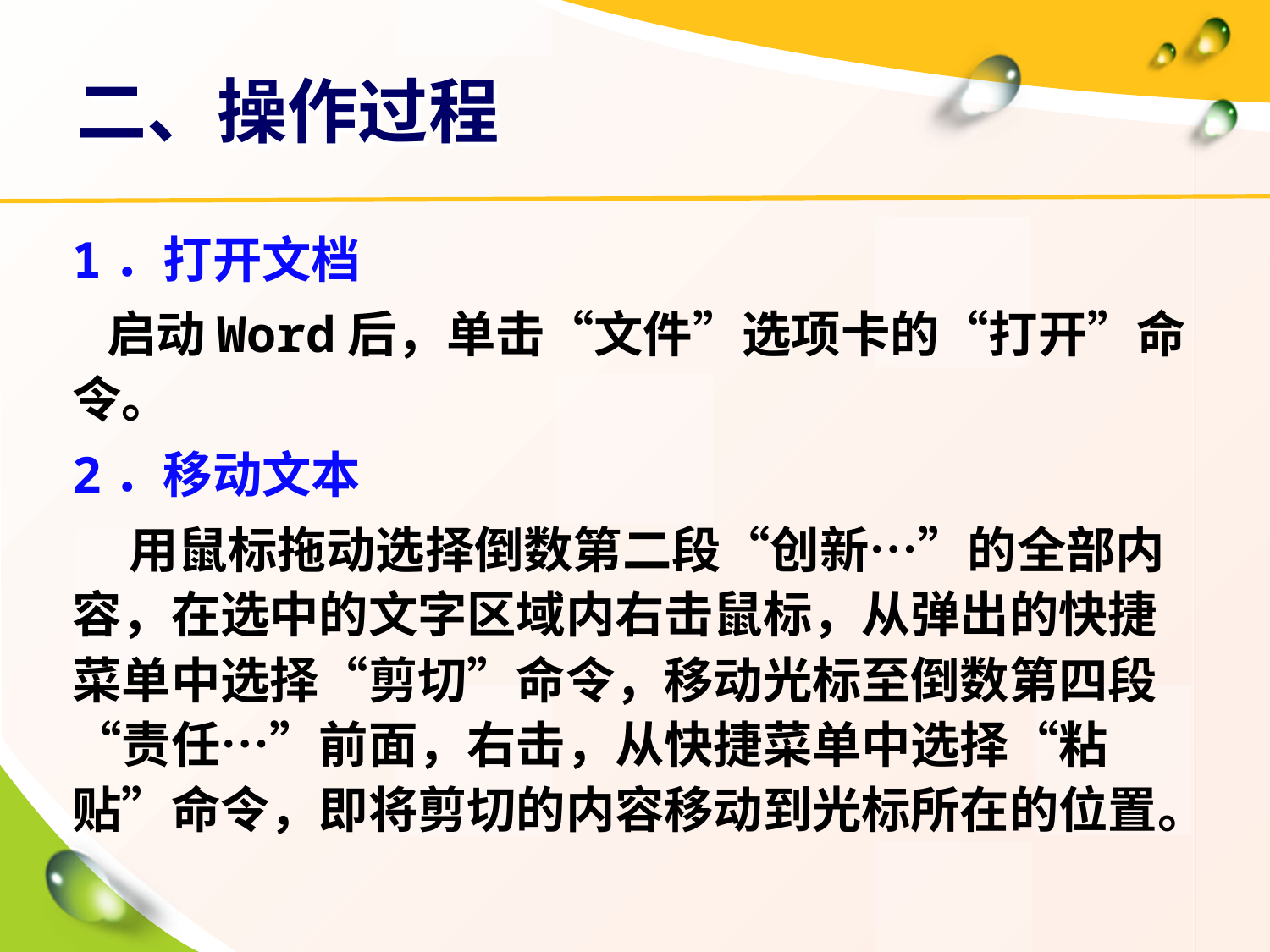

# 二、操作过程
1．打开文档
  启动Word后，单击“文件”选项卡的“打开”命令。
2．移动文本
    用鼠标拖动选择倒数第二段“创新…”的全部内容，在选中的文字区域内右击鼠标，从弹出的快捷菜单中选择“剪切”命令，移动光标至倒数第四段“责任…”前面，右击，从快捷菜单中选择“粘贴”命令，即将剪切的内容移动到光标所在的位置。